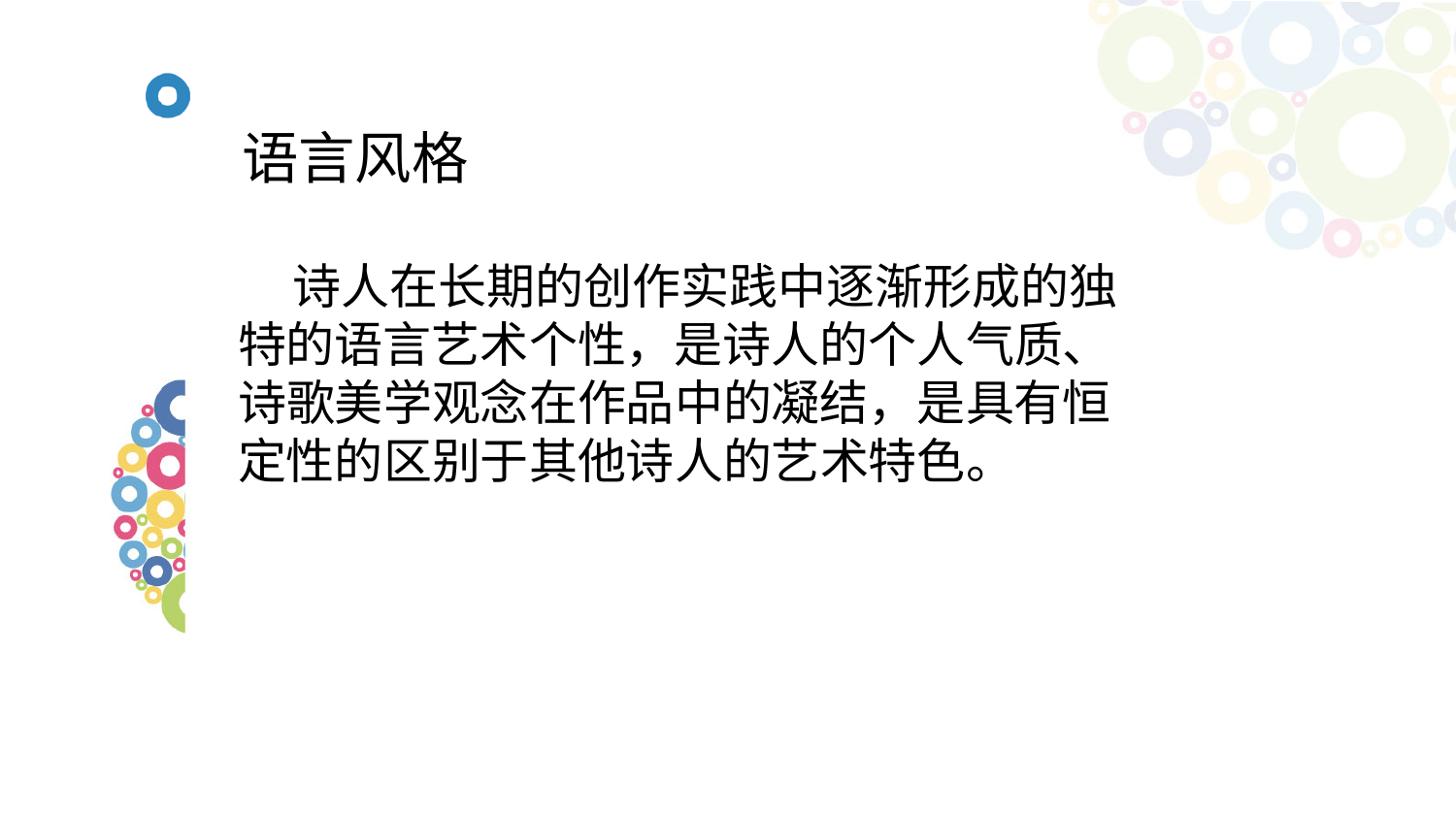

# 语言风格
    诗人在长期的创作实践中逐渐形成的独特的语言艺术个性，是诗人的个人气质、诗歌美学观念在作品中的凝结，是具有恒定性的区别于其他诗人的艺术特色。